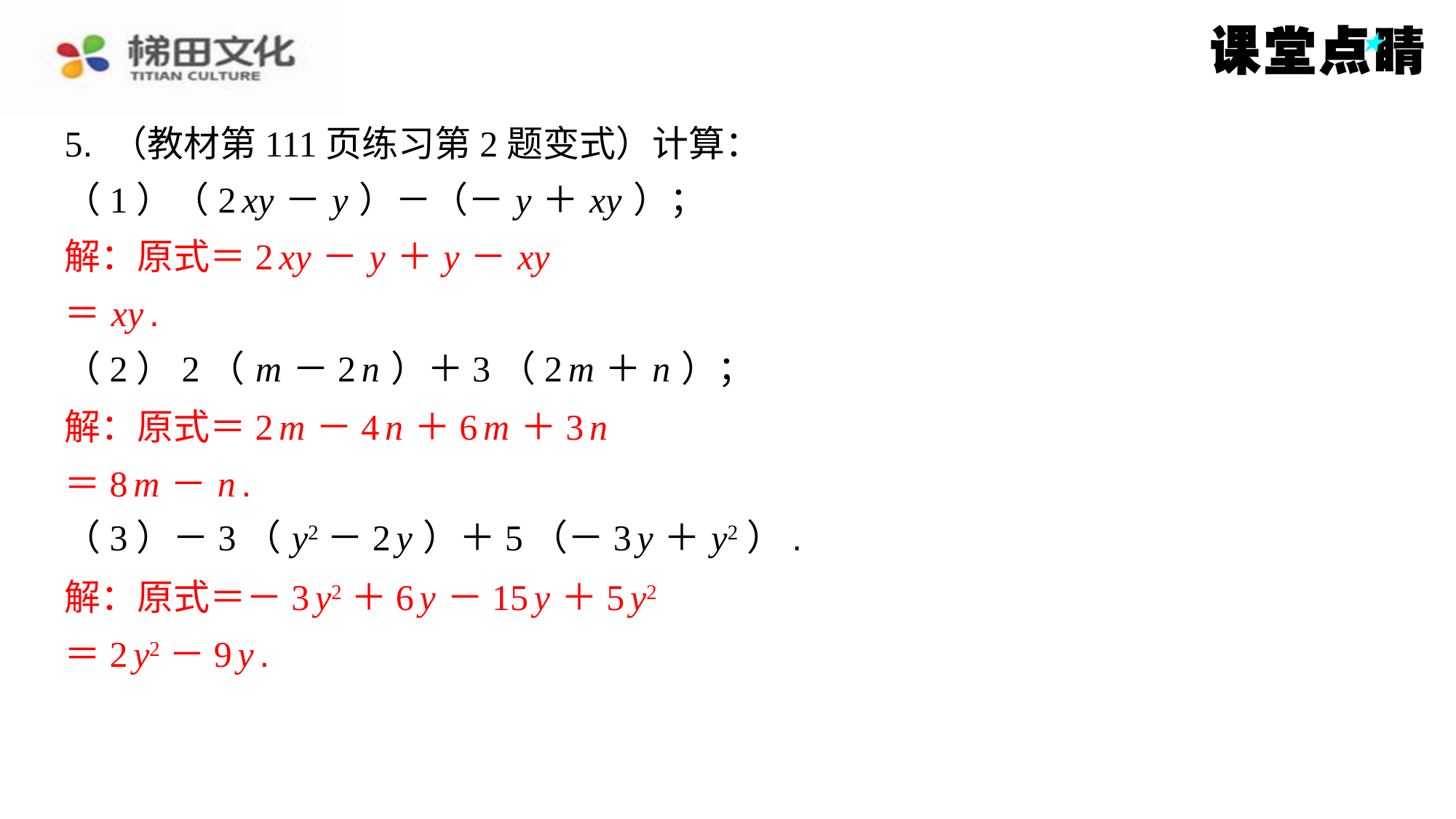

5. （教材第111页练习第2题变式）计算：
（1）（2 xy － y ）－（－ y ＋ xy ）；
解：原式＝2 xy － y ＋ y － xy
＝ xy .
（2）2（ m －2 n ）＋3（2 m ＋ n ）；
解：原式＝2 m －4 n ＋6 m ＋3 n
＝8 m － n .
（3）－3（ y2－2 y ）＋5（－3 y ＋ y2）.
解：原式＝－3 y2＋6 y －15 y ＋5 y2
＝2 y2－9 y .
解：原式＝2 xy － y ＋ y － xy
＝ xy .
解：原式＝2 m －4 n ＋6 m ＋3 n
＝8 m － n .
解：原式＝－3 y2＋6 y －15 y ＋5 y2
＝2 y2－9 y .